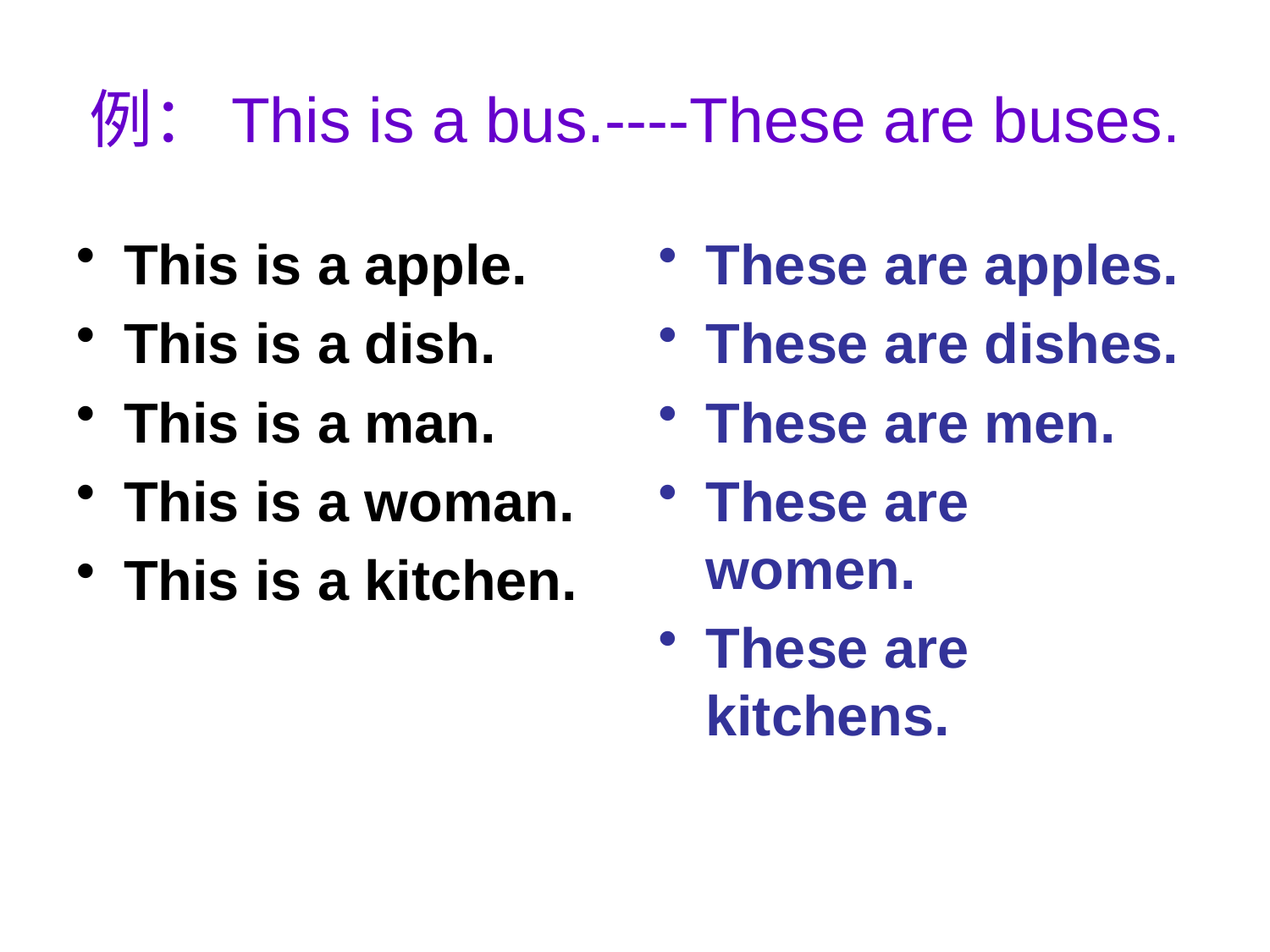

# 例：This is a bus.----These are buses.
This is a apple.
This is a dish.
This is a man.
This is a woman.
This is a kitchen.

These are apples.
These are dishes.
These are men.
These are women.
These are kitchens.